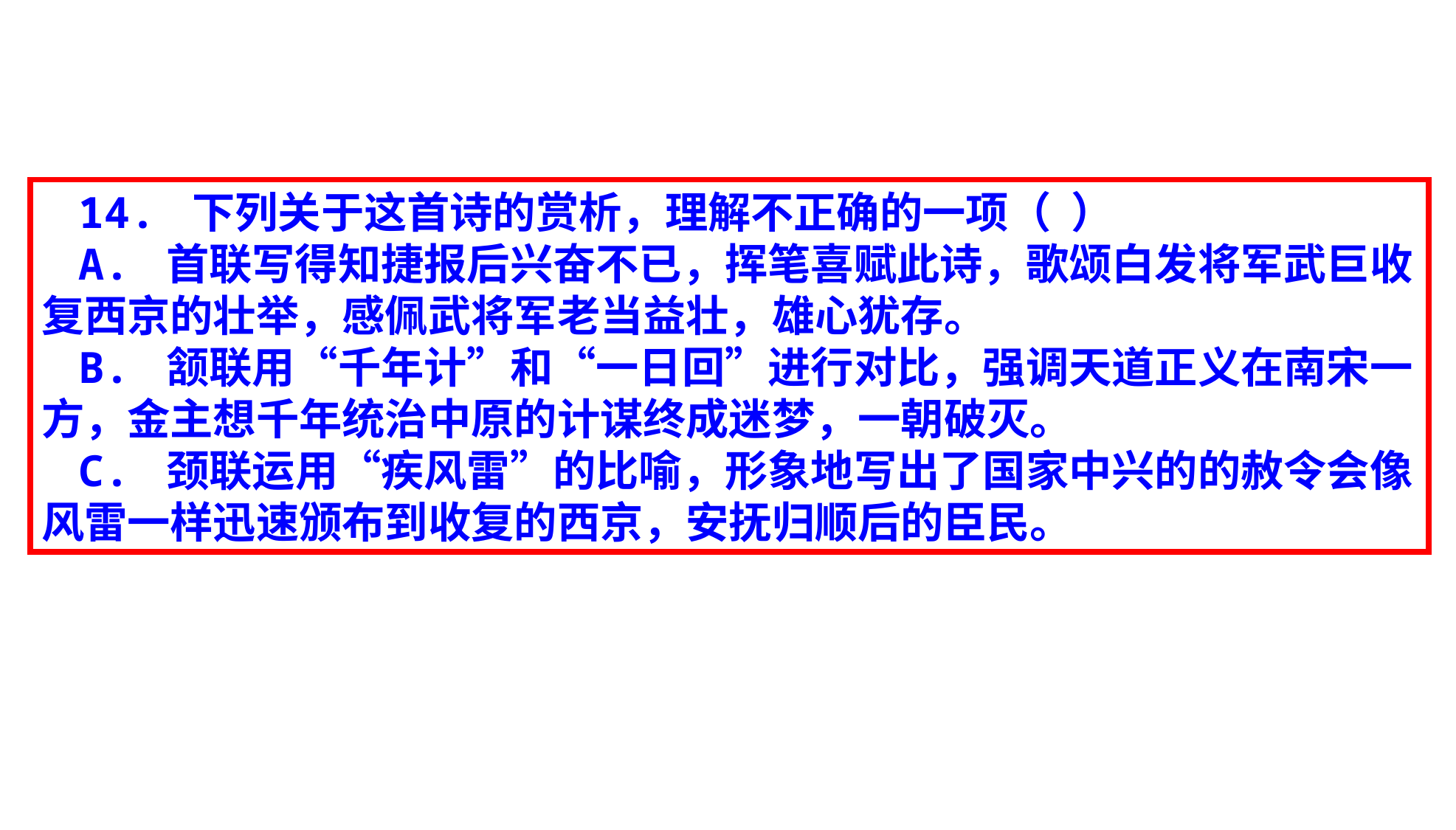

14. 下列关于这首诗的赏析，理解不正确的一项（  ）
A. 首联写得知捷报后兴奋不已，挥笔喜赋此诗，歌颂白发将军武巨收复西京的壮举，感佩武将军老当益壮，雄心犹存。
B. 颔联用“千年计”和“一日回”进行对比，强调天道正义在南宋一方，金主想千年统治中原的计谋终成迷梦，一朝破灭。
C. 颈联运用“疾风雷”的比喻，形象地写出了国家中兴的的赦令会像风雷一样迅速颁布到收复的西京，安抚归顺后的臣民。